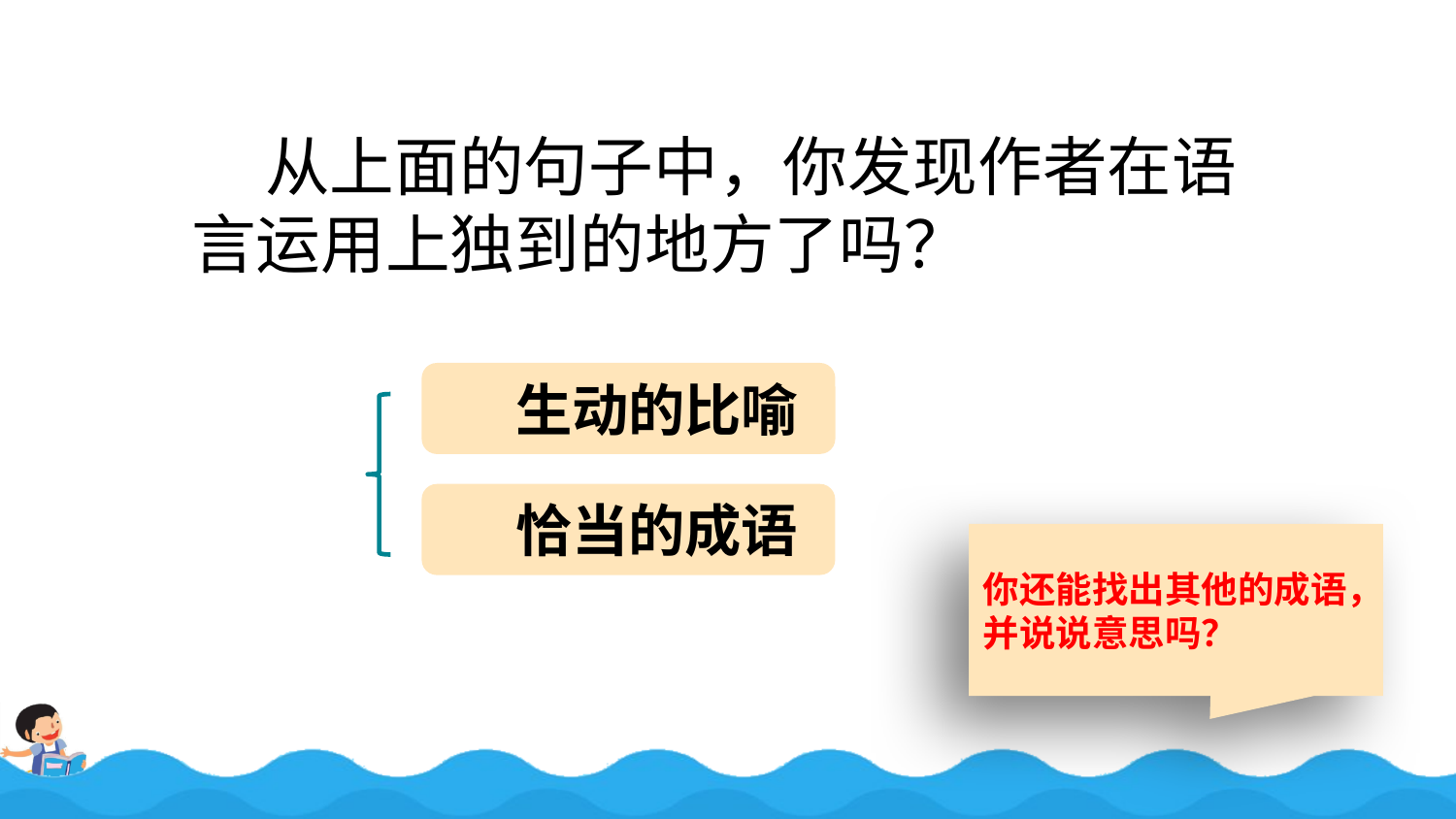

从上面的句子中，你发现作者在语言运用上独到的地方了吗？
生动的比喻

恰当的成语
你还能找出其他的成语，并说说意思吗？